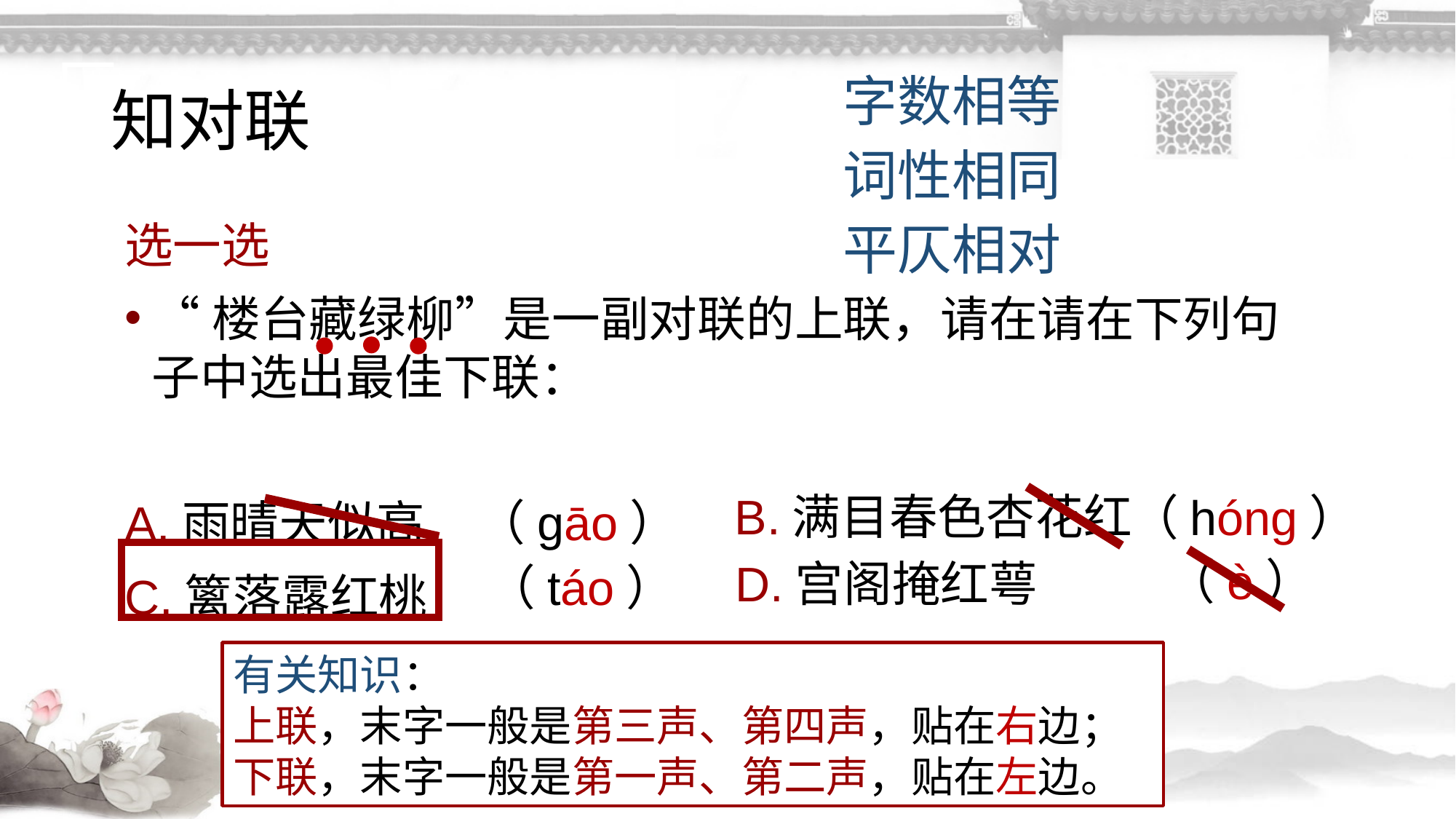

# 知对联
字数相等
词性相同
平仄相对
选一选
“楼台藏绿柳”是一副对联的上联，请在请在下列句子中选出最佳下联：

A.雨晴天似高
C.篱落露红桃

B.满目春色杏花红
（hónɡ）
（gāo）

（è）
D.宫阁掩红萼
（táo）
有关知识：
上联，末字一般是第三声、第四声，贴在右边；下联，末字一般是第一声、第二声，贴在左边。